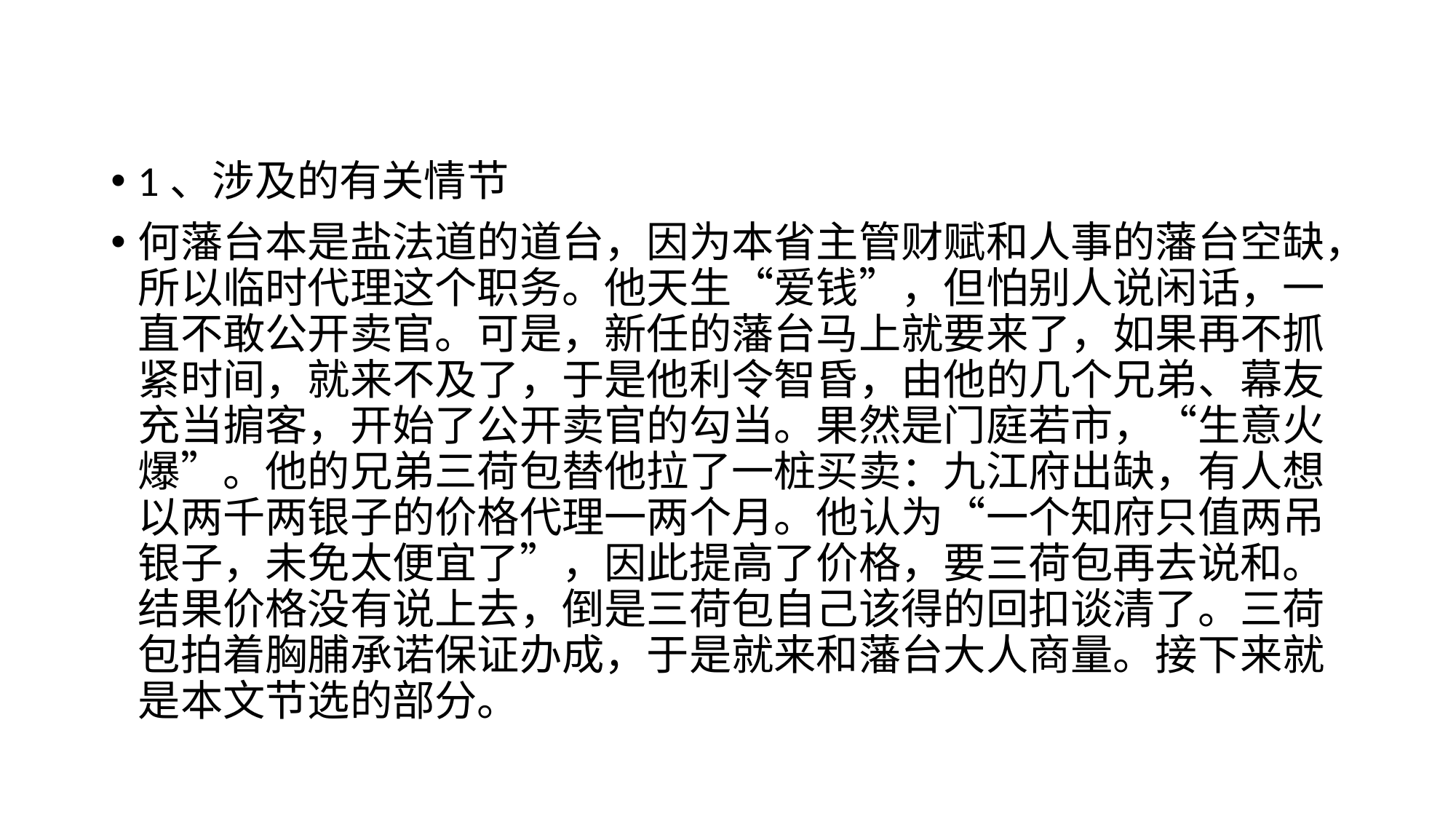

1、涉及的有关情节
何藩台本是盐法道的道台，因为本省主管财赋和人事的藩台空缺，所以临时代理这个职务。他天生“爱钱”，但怕别人说闲话，一直不敢公开卖官。可是，新任的藩台马上就要来了，如果再不抓紧时间，就来不及了，于是他利令智昏，由他的几个兄弟、幕友充当掮客，开始了公开卖官的勾当。果然是门庭若市，“生意火爆”。他的兄弟三荷包替他拉了一桩买卖：九江府出缺，有人想以两千两银子的价格代理一两个月。他认为“一个知府只值两吊银子，未免太便宜了”，因此提高了价格，要三荷包再去说和。结果价格没有说上去，倒是三荷包自己该得的回扣谈清了。三荷包拍着胸脯承诺保证办成，于是就来和藩台大人商量。接下来就是本文节选的部分。